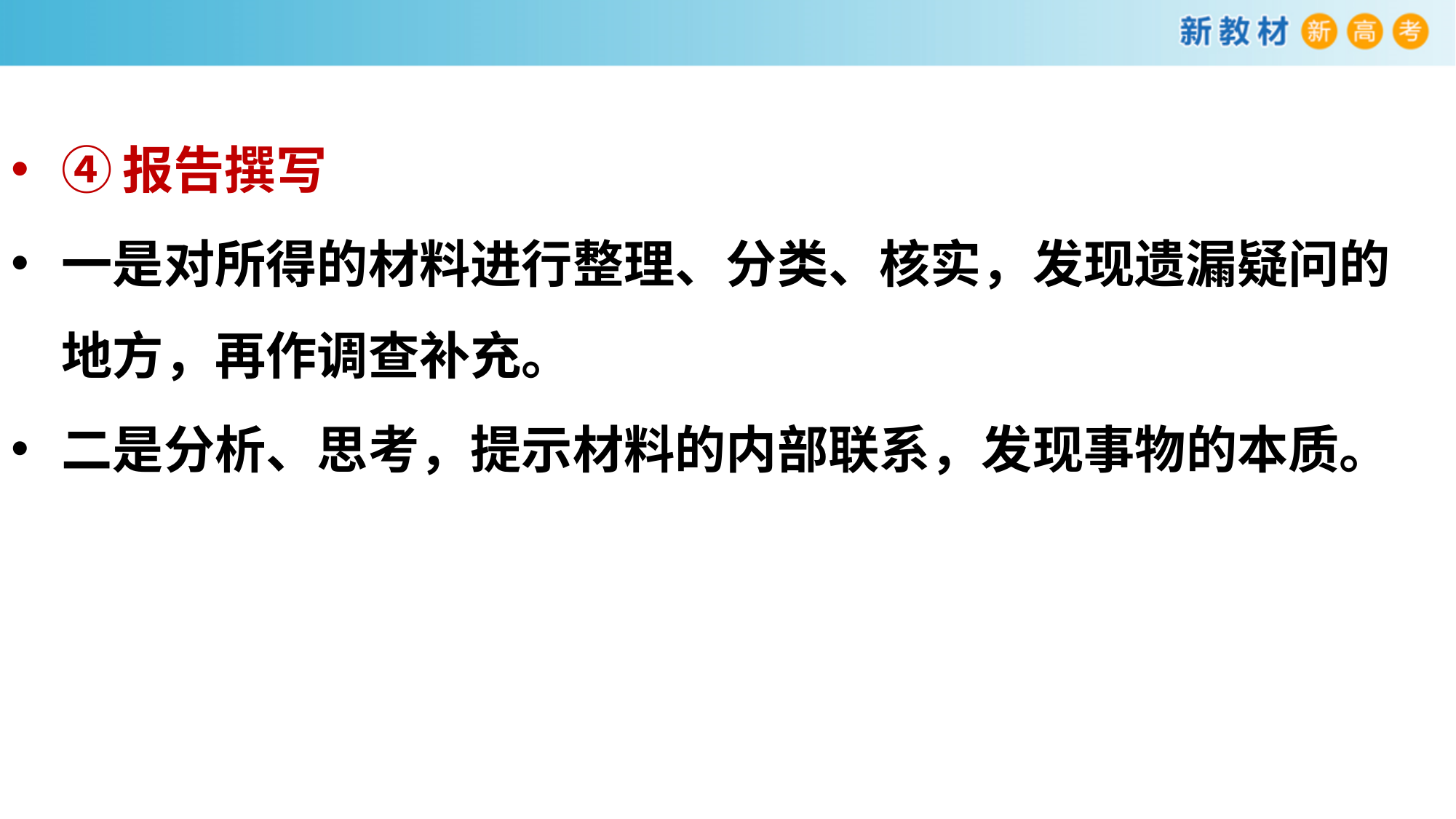

④报告撰写
一是对所得的材料进行整理、分类、核实，发现遗漏疑问的地方，再作调查补充。
二是分析、思考，提示材料的内部联系，发现事物的本质。